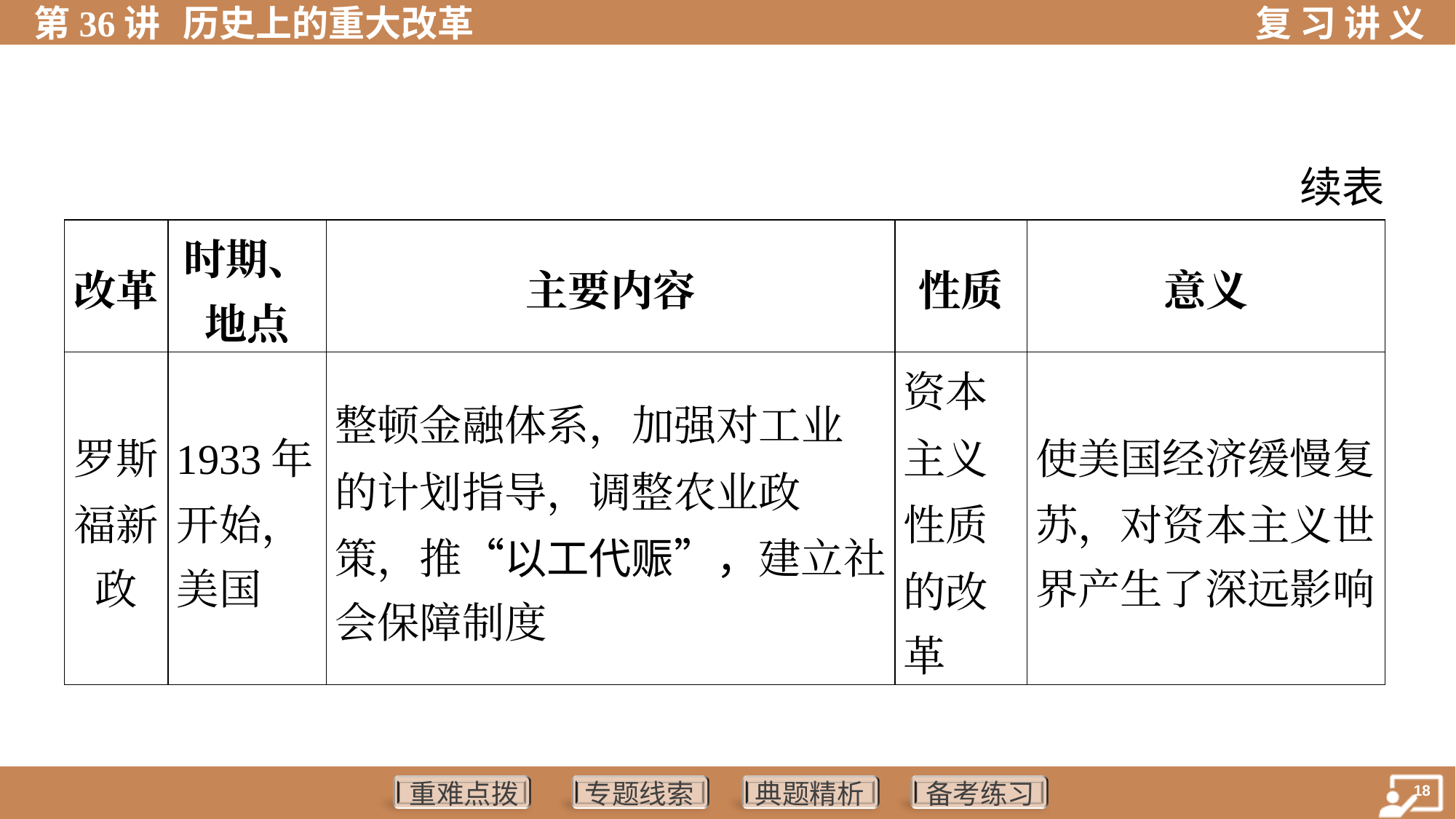

续表
| 改革 | 时期、 地点 | 主要内容 | 性质 | 意义 |
| --- | --- | --- | --- | --- |
| 罗斯 福新 政 | 1933年 开始， 美国 | 整顿金融体系，加强对工业 的计划指导，调整农业政 策，推“以工代赈”，建立社 会保障制度 | 资本 主义 性质 的改 革 | 使美国经济缓慢复 苏，对资本主义世 界产生了深远影响 |